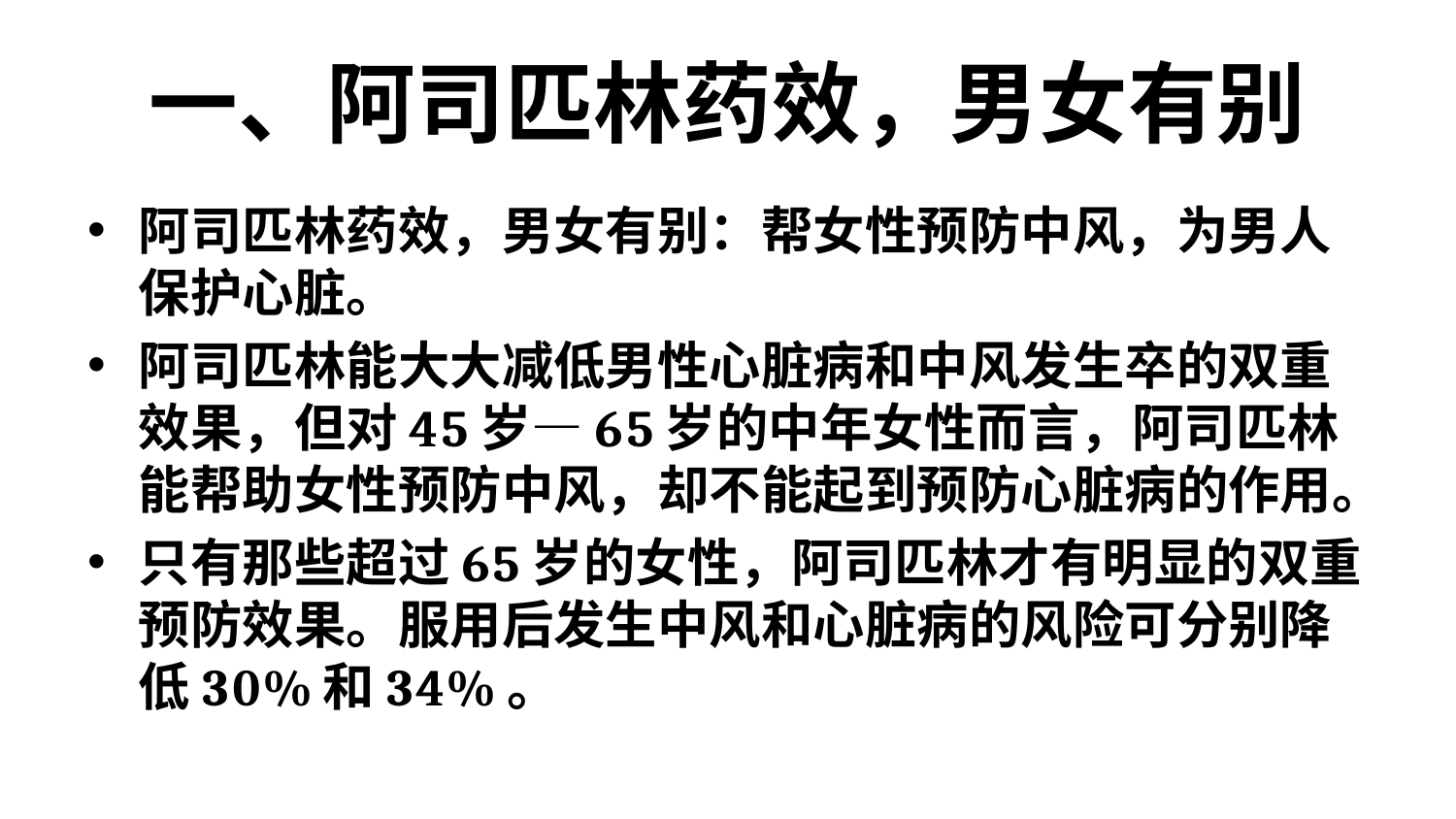

# 一、阿司匹林药效，男女有别
阿司匹林药效，男女有别：帮女性预防中风，为男人保护心脏。
阿司匹林能大大减低男性心脏病和中风发生卒的双重效果，但对45岁—65岁的中年女性而言，阿司匹林能帮助女性预防中风，却不能起到预防心脏病的作用。
只有那些超过65岁的女性，阿司匹林才有明显的双重预防效果。服用后发生中风和心脏病的风险可分别降低30%和34%。